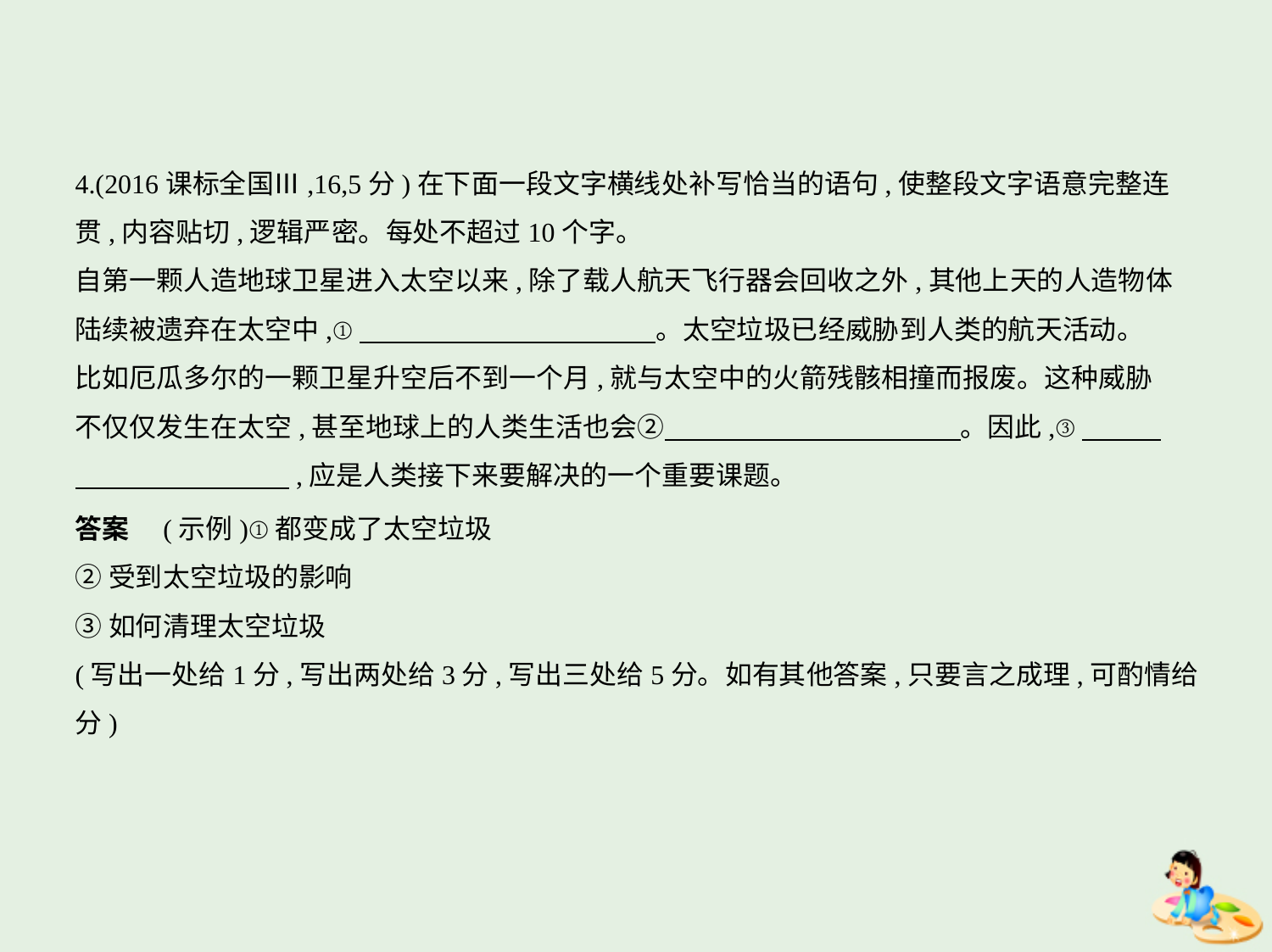

4.(2016课标全国Ⅲ,16,5分)在下面一段文字横线处补写恰当的语句,使整段文字语意完整连
贯,内容贴切,逻辑严密。每处不超过10个字。
自第一颗人造地球卫星进入太空以来,除了载人航天飞行器会回收之外,其他上天的人造物体
陆续被遗弃在太空中,①　　　　　　　　　　    。太空垃圾已经威胁到人类的航天活动。
比如厄瓜多尔的一颗卫星升空后不到一个月,就与太空中的火箭残骸相撞而报废。这种威胁
不仅仅发生在太空,甚至地球上的人类生活也会②　　　　　　　　　　    。因此,③　　    
　　　　　　　    ,应是人类接下来要解决的一个重要课题。
答案　(示例)①都变成了太空垃圾
②受到太空垃圾的影响
③如何清理太空垃圾
(写出一处给1分,写出两处给3分,写出三处给5分。如有其他答案,只要言之成理,可酌情给分)